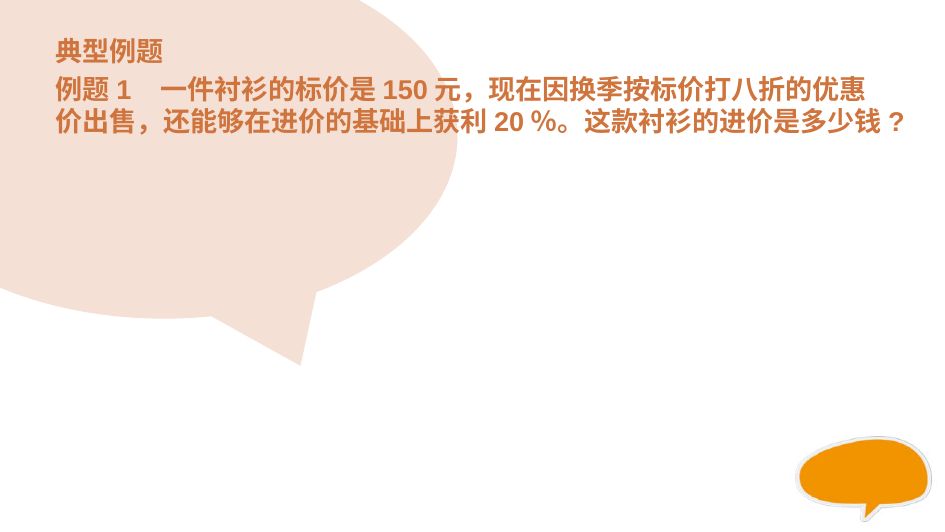

#
典型例题
例题1   一件衬衫的标价是150元，现在因换季按标价打八折的优惠价出售，还能够在进价的基础上获利20％。这款衬衫的进价是多少钱?